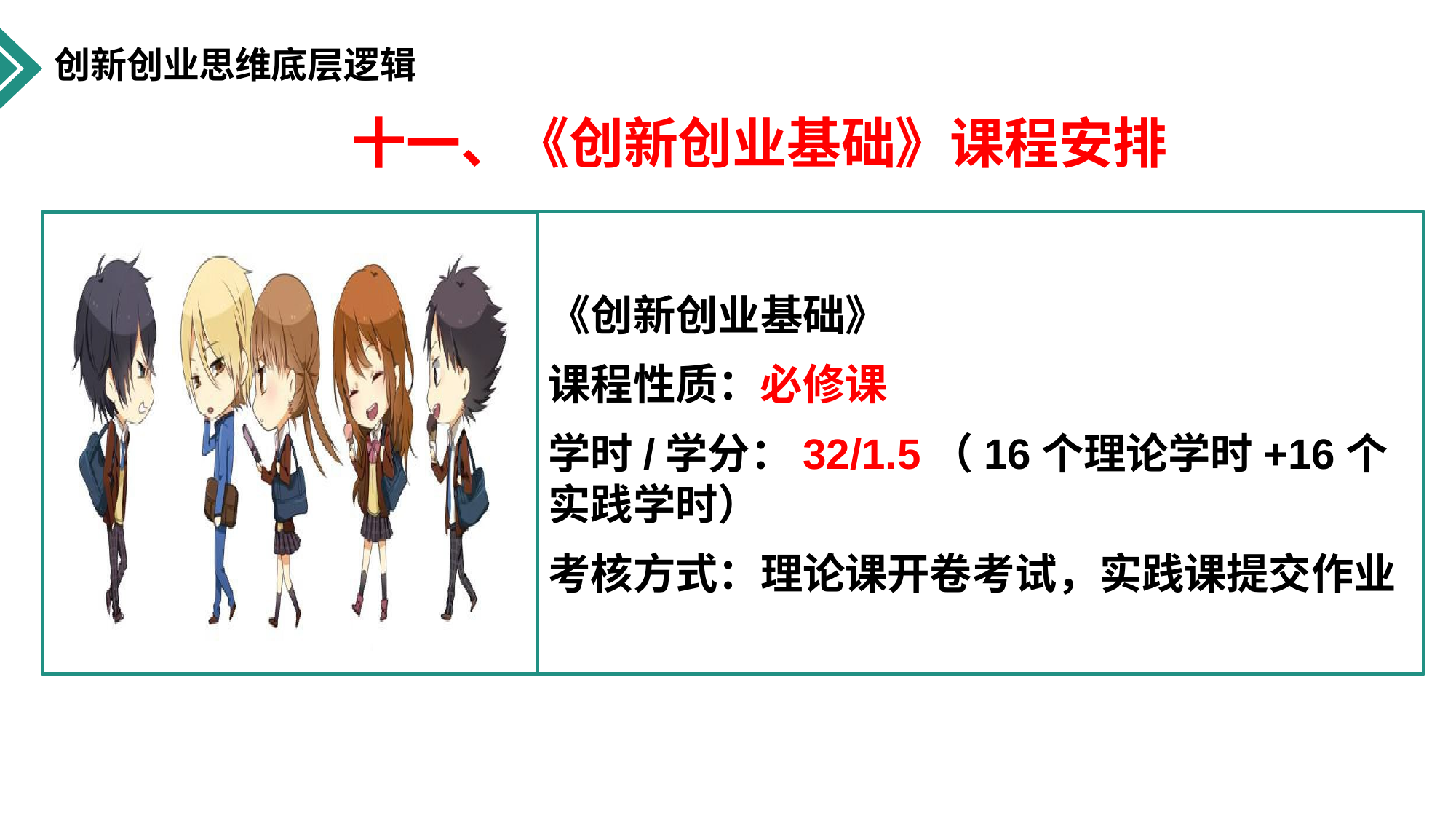

创新创业思维底层逻辑
十一、《创新创业基础》课程安排
《创新创业基础》
课程性质：必修课
学时/学分：32/1.5（16个理论学时+16个实践学时）
考核方式：理论课开卷考试，实践课提交作业